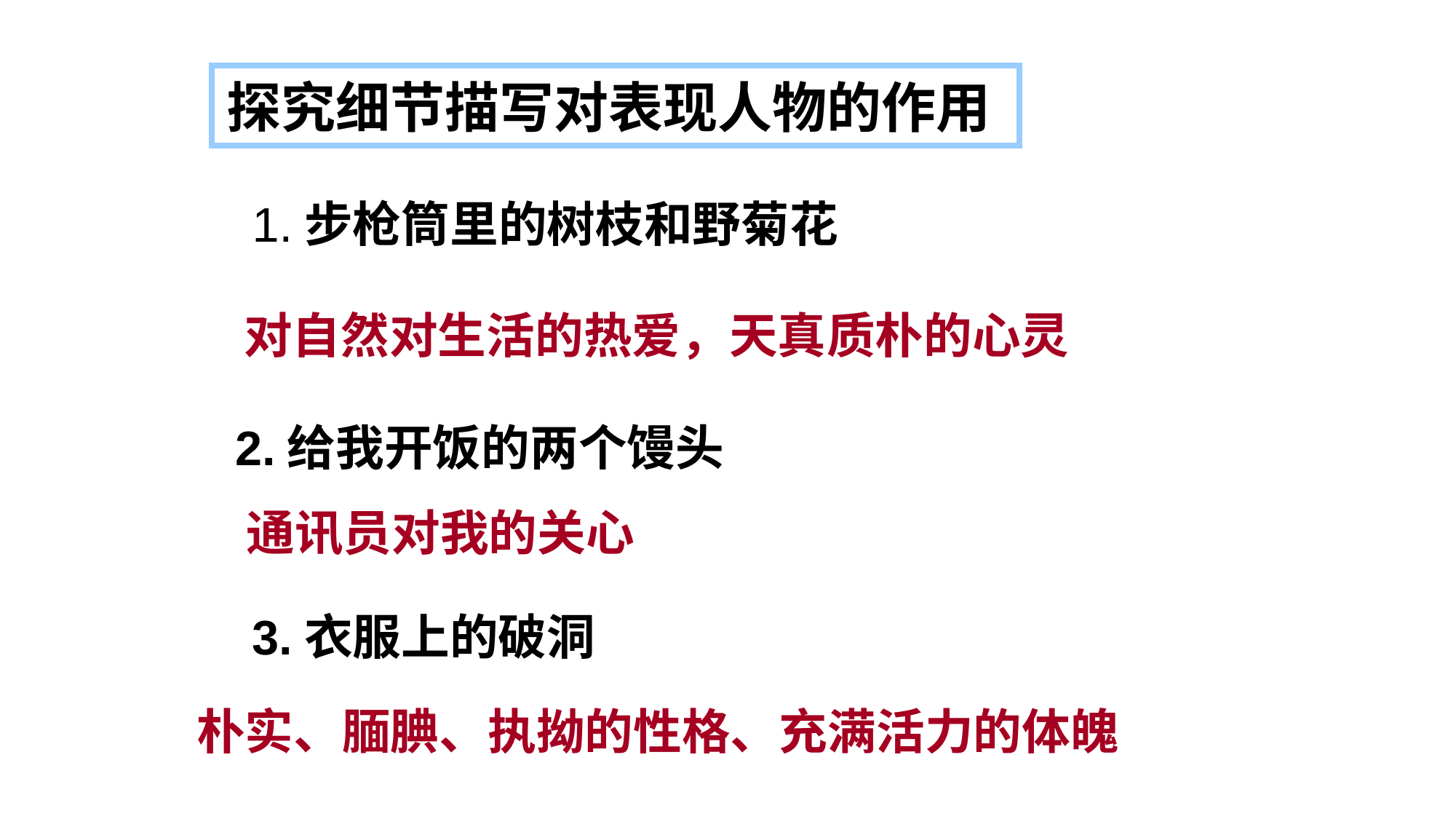

探究细节描写对表现人物的作用
1.步枪筒里的树枝和野菊花
对自然对生活的热爱，天真质朴的心灵
2.给我开饭的两个馒头
通讯员对我的关心
3.衣服上的破洞
朴实、腼腆、执拗的性格、充满活力的体魄